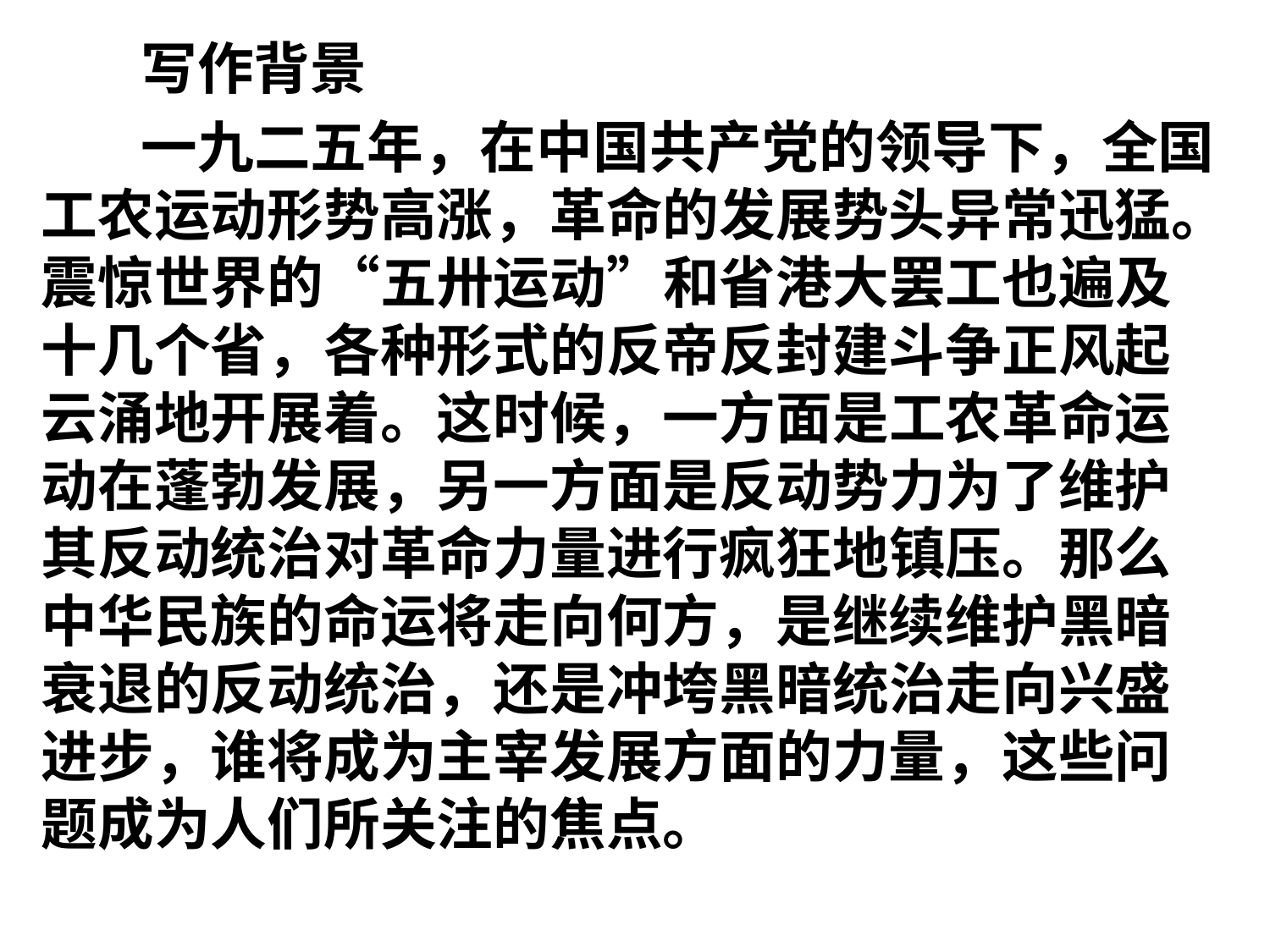

写作背景
一九二五年，在中国共产党的领导下，全国工农运动形势高涨，革命的发展势头异常迅猛。震惊世界的“五卅运动”和省港大罢工也遍及十几个省，各种形式的反帝反封建斗争正风起云涌地开展着。这时候，一方面是工农革命运动在蓬勃发展，另一方面是反动势力为了维护其反动统治对革命力量进行疯狂地镇压。那么中华民族的命运将走向何方，是继续维护黑暗衰退的反动统治，还是冲垮黑暗统治走向兴盛进步，谁将成为主宰发展方面的力量，这些问题成为人们所关注的焦点。